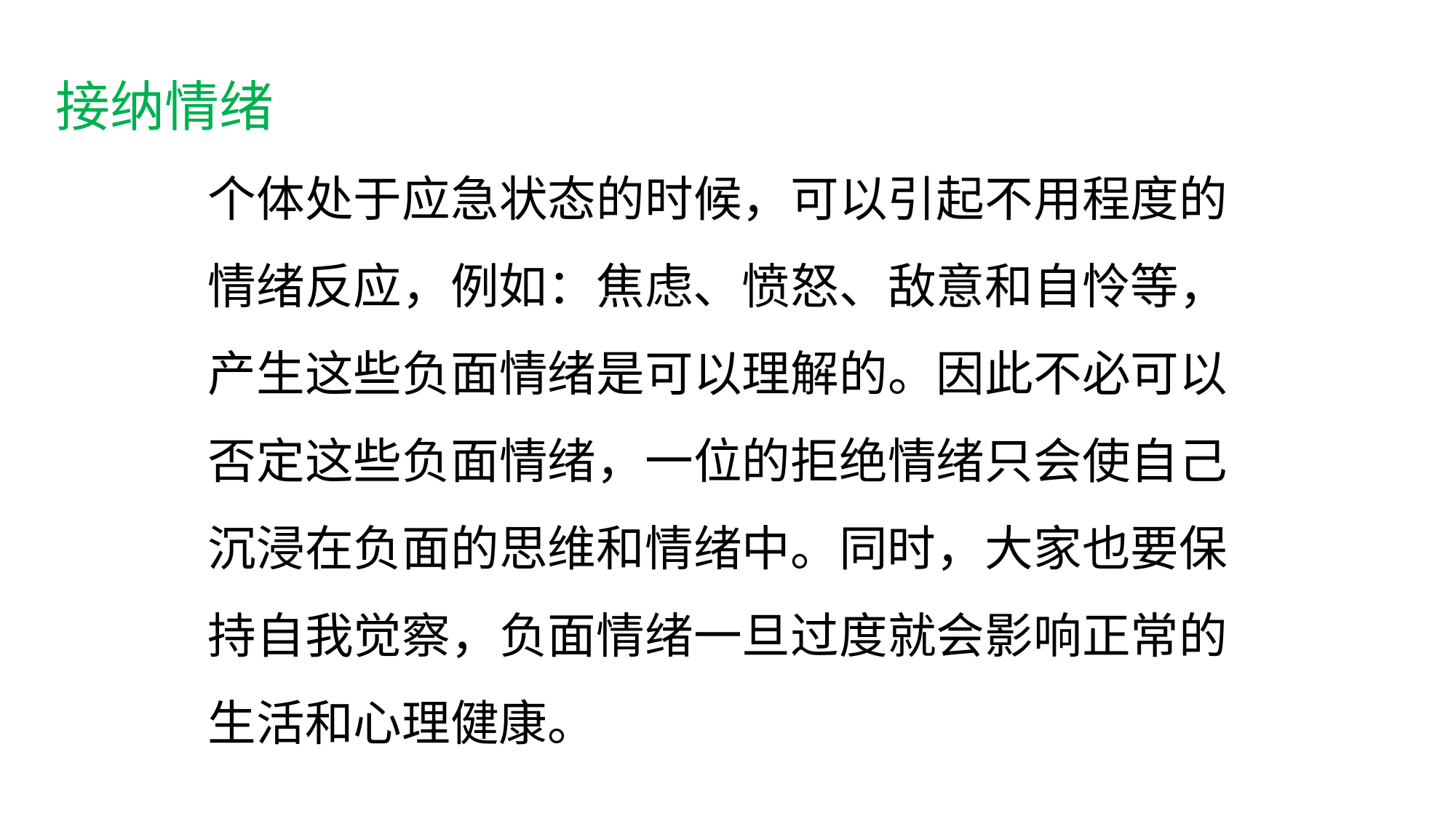

接纳情绪
个体处于应急状态的时候，可以引起不用程度的情绪反应，例如：焦虑、愤怒、敌意和自怜等，产生这些负面情绪是可以理解的。因此不必可以否定这些负面情绪，一位的拒绝情绪只会使自己沉浸在负面的思维和情绪中。同时，大家也要保持自我觉察，负面情绪一旦过度就会影响正常的生活和心理健康。